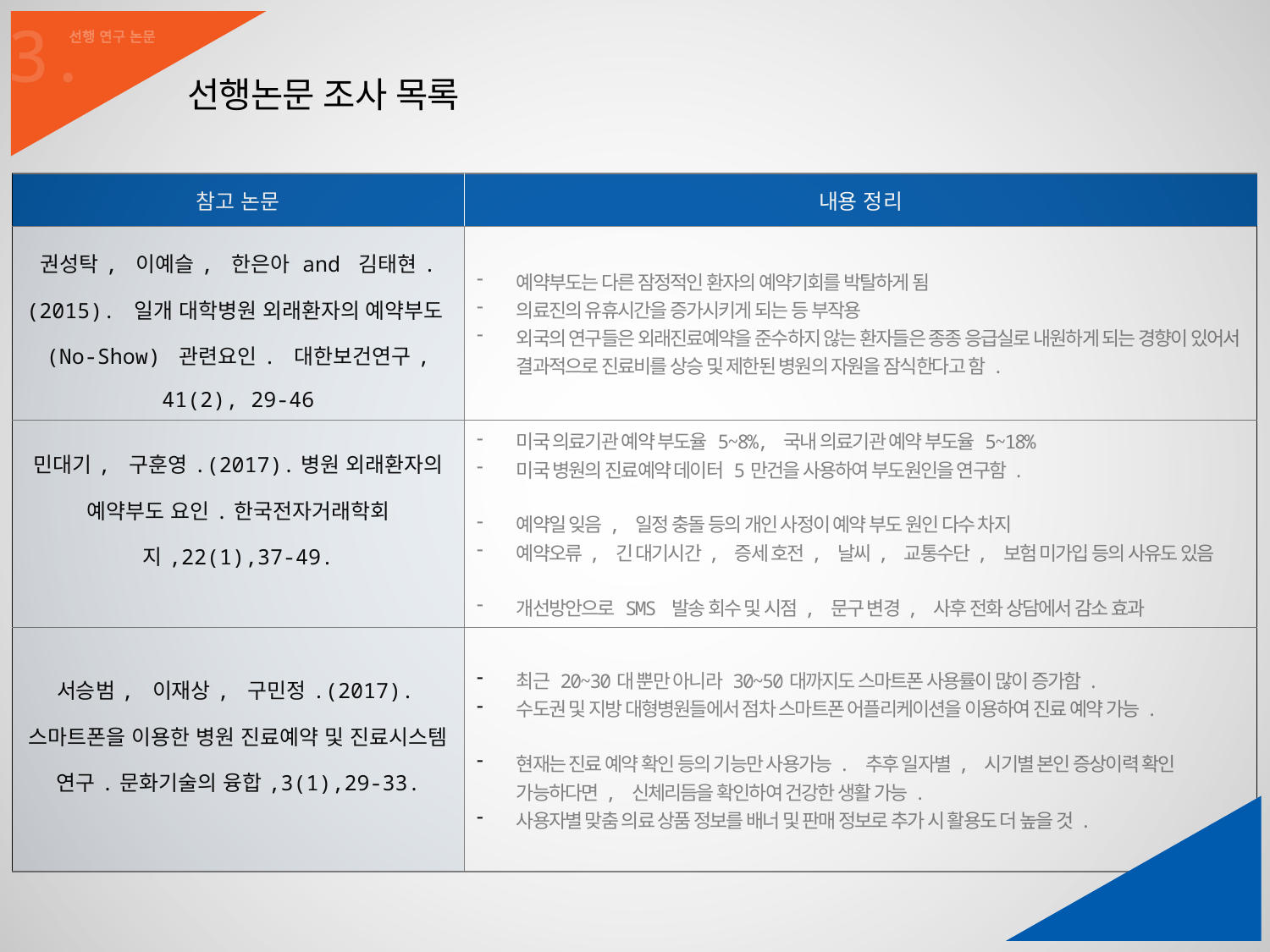

3.

선행 연구 논문

선행논문 조사 목록
| 참고 논문 | 내용 정리 |
| --- | --- |
| 권성탁, 이예슬, 한은아 and 김태현. (2015). 일개 대학병원 외래환자의 예약부도(No-Show) 관련요인. 대한보건연구, 41(2), 29-46 | 예약부도는 다른 잠정적인 환자의 예약기회를 박탈하게 됨 의료진의 유휴시간을 증가시키게 되는 등 부작용 외국의 연구들은 외래진료예약을 준수하지 않는 환자들은 종종 응급실로 내원하게 되는 경향이 있어서 결과적으로 진료비를 상승 및 제한된 병원의 자원을 잠식한다고 함. |
| 민대기, 구훈영.(2017).병원 외래환자의 예약부도 요인.한국전자거래학회지,22(1),37-49. | 미국 의료기관 예약 부도율 5~8%, 국내 의료기관 예약 부도율 5~18% 미국 병원의 진료예약 데이터 5만건을 사용하여 부도원인을 연구함. 예약일 잊음, 일정 충돌 등의 개인 사정이 예약 부도 원인 다수 차지 예약오류, 긴 대기시간, 증세 호전, 날씨, 교통수단, 보험 미가입 등의 사유도 있음 개선방안으로 SMS 발송 회수 및 시점, 문구 변경, 사후 전화 상담에서 감소 효과 |
| 서승범, 이재상, 구민정.(2017).스마트폰을 이용한 병원 진료예약 및 진료시스템 연구.문화기술의 융합,3(1),29-33. | 최근 20~30대 뿐만 아니라 30~50대까지도 스마트폰 사용률이 많이 증가함. 수도권 및 지방 대형병원들에서 점차 스마트폰 어플리케이션을 이용하여 진료 예약 가능. 현재는 진료 예약 확인 등의 기능만 사용가능. 추후 일자별, 시기별 본인 증상이력 확인 가능하다면, 신체리듬을 확인하여 건강한 생활 가능. 사용자별 맞춤 의료 상품 정보를 배너 및 판매 정보로 추가 시 활용도 더 높을 것. |